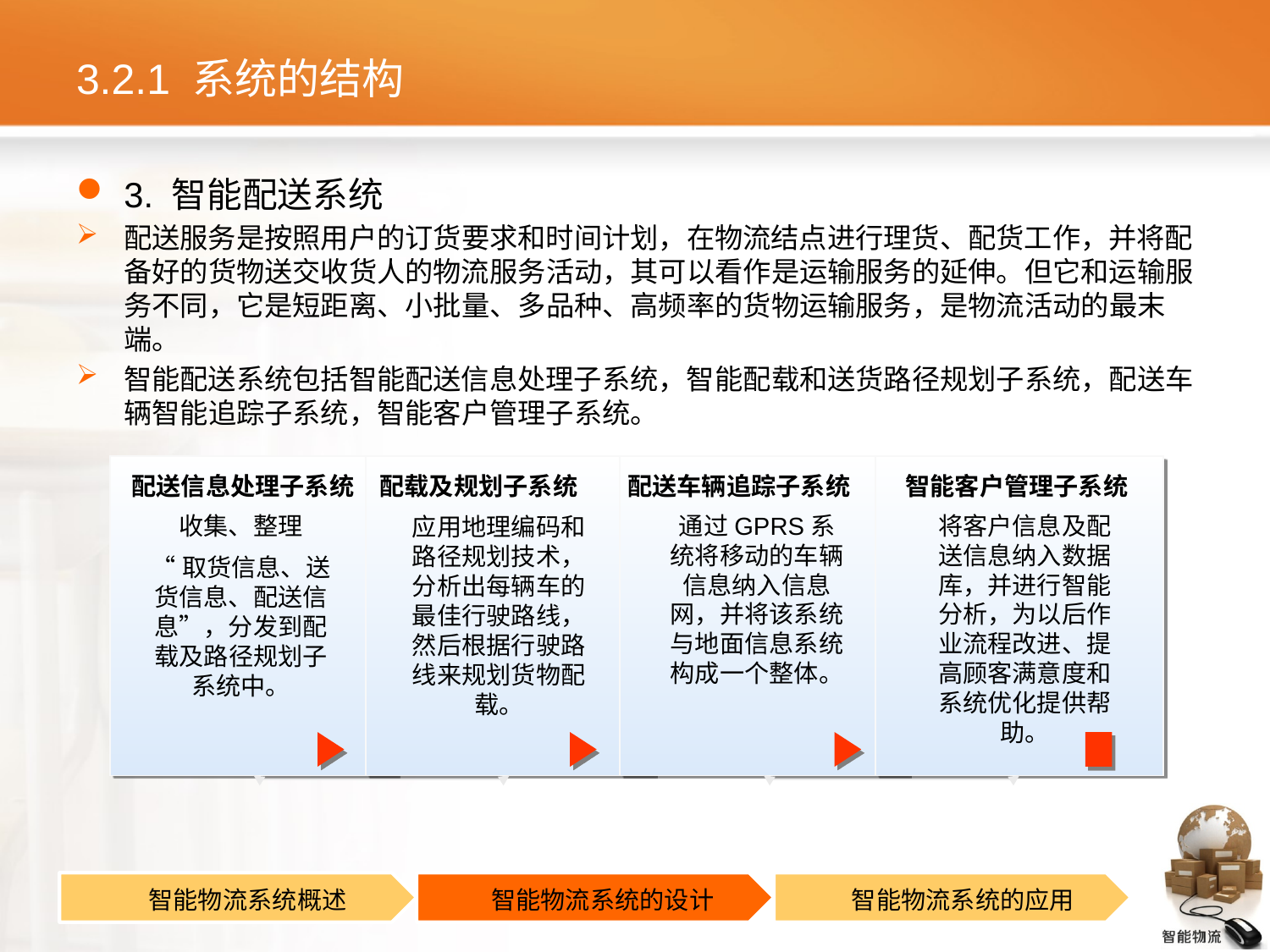

# 3.2.1 系统的结构
3. 智能配送系统
配送服务是按照用户的订货要求和时间计划，在物流结点进行理货、配货工作，并将配备好的货物送交收货人的物流服务活动，其可以看作是运输服务的延伸。但它和运输服务不同，它是短距离、小批量、多品种、高频率的货物运输服务，是物流活动的最末端。
智能配送系统包括智能配送信息处理子系统，智能配载和送货路径规划子系统，配送车辆智能追踪子系统，智能客户管理子系统。

配送信息处理子系统
配载及规划子系统
配送车辆追踪子系统
智能客户管理子系统
收集、整理
“取货信息、送货信息、配送信息”，分发到配载及路径规划子系统中。
通过GPRS系统将移动的车辆信息纳入信息网，并将该系统与地面信息系统构成一个整体。
将客户信息及配送信息纳入数据库，并进行智能分析，为以后作业流程改进、提高顾客满意度和系统优化提供帮助。
应用地理编码和路径规划技术，分析出每辆车的最佳行驶路线，然后根据行驶路线来规划货物配载。